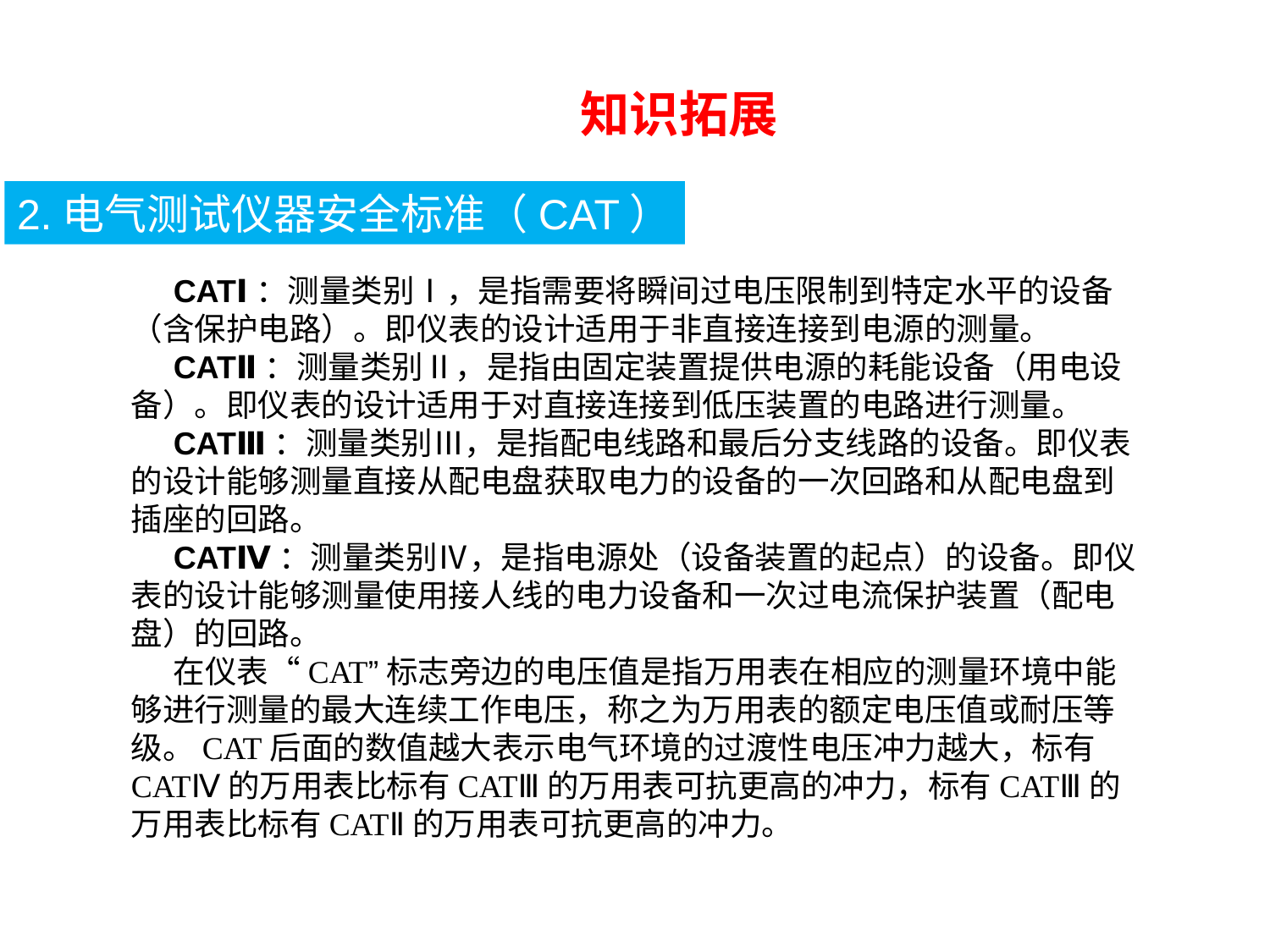

知识拓展
2.电气测试仪器安全标准（CAT）
CATⅠ：测量类别Ⅰ，是指需要将瞬间过电压限制到特定水平的设备（含保护电路）。即仪表的设计适用于非直接连接到电源的测量。
CATⅡ：测量类别Ⅱ，是指由固定装置提供电源的耗能设备（用电设备）。即仪表的设计适用于对直接连接到低压装置的电路进行测量。
CATⅢ：测量类别Ⅲ，是指配电线路和最后分支线路的设备。即仪表的设计能够测量直接从配电盘获取电力的设备的一次回路和从配电盘到插座的回路。
CATⅣ：测量类别Ⅳ，是指电源处（设备装置的起点）的设备。即仪表的设计能够测量使用接人线的电力设备和一次过电流保护装置（配电盘）的回路。
在仪表“CAT”标志旁边的电压值是指万用表在相应的测量环境中能够进行测量的最大连续工作电压，称之为万用表的额定电压值或耐压等级。CAT后面的数值越大表示电气环境的过渡性电压冲力越大，标有CATⅣ的万用表比标有CATⅢ的万用表可抗更高的冲力，标有CATⅢ的万用表比标有CATⅡ的万用表可抗更高的冲力。